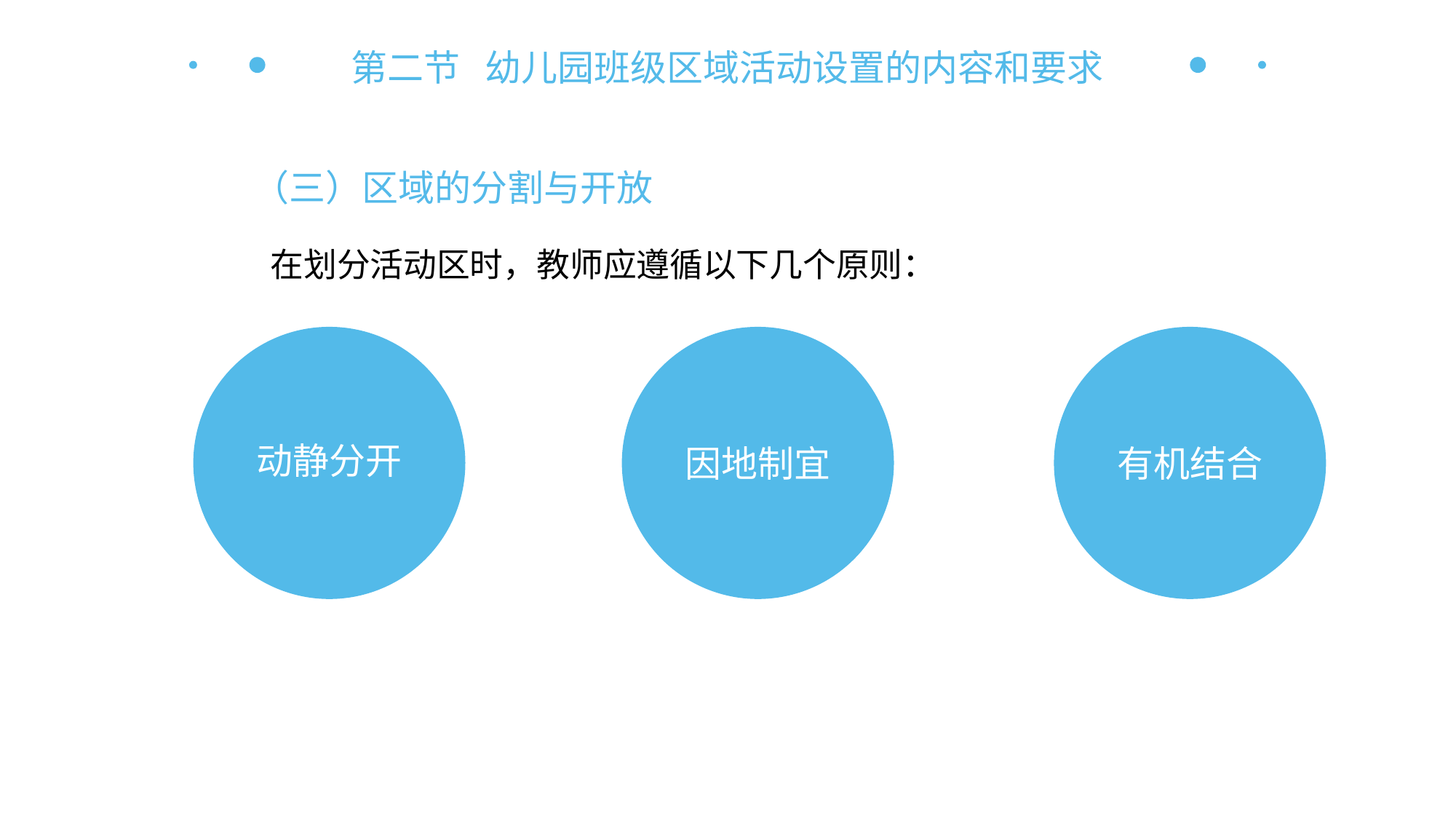

第二节   幼儿园班级区域活动设置的内容和要求

（三）区域的分割与开放
在划分活动区时，教师应遵循以下几个原则：

动静分开
有机结合
因地制宜